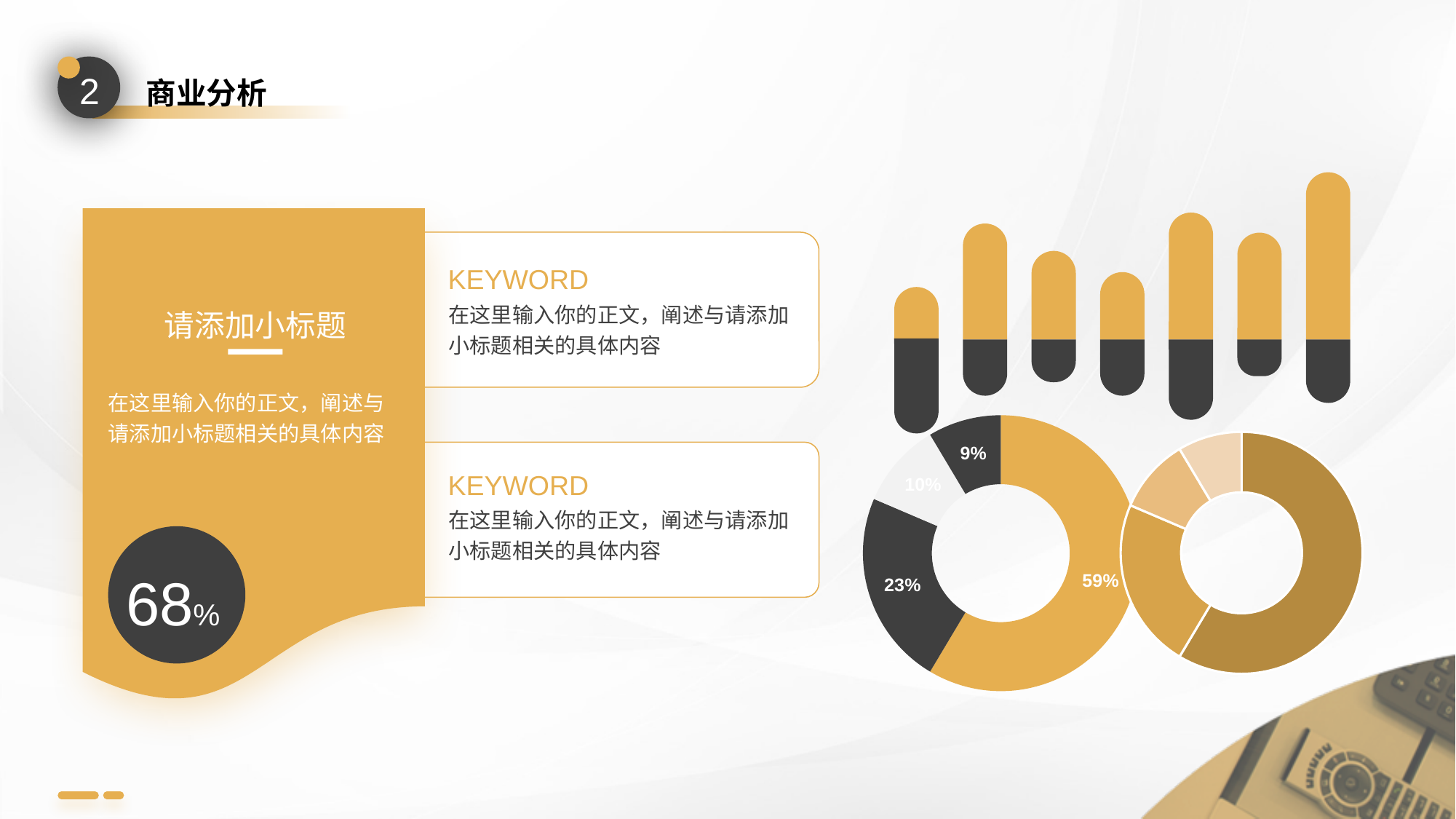

2
商业分析

KEYWORD
在这里输入你的正文，阐述与请添加小标题相关的具体内容
请添加小标题

在这里输入你的正文，阐述与请添加小标题相关的具体内容

KEYWORD
在这里输入你的正文，阐述与请添加小标题相关的具体内容

68%

### Chart

| Category | 销售额 |
|---|---|
| 第一季度 | 8.2 |
| 第二季度 | 3.2 |
| 第三季度 | 1.4 |
| 第四季度 | 1.2 |

### Chart

| Category | 销售额 |
|---|---|
| 第一季度 | 8.2 |
| 第二季度 | 3.2 |
| 第三季度 | 1.4 |
| 第四季度 | 1.2 |